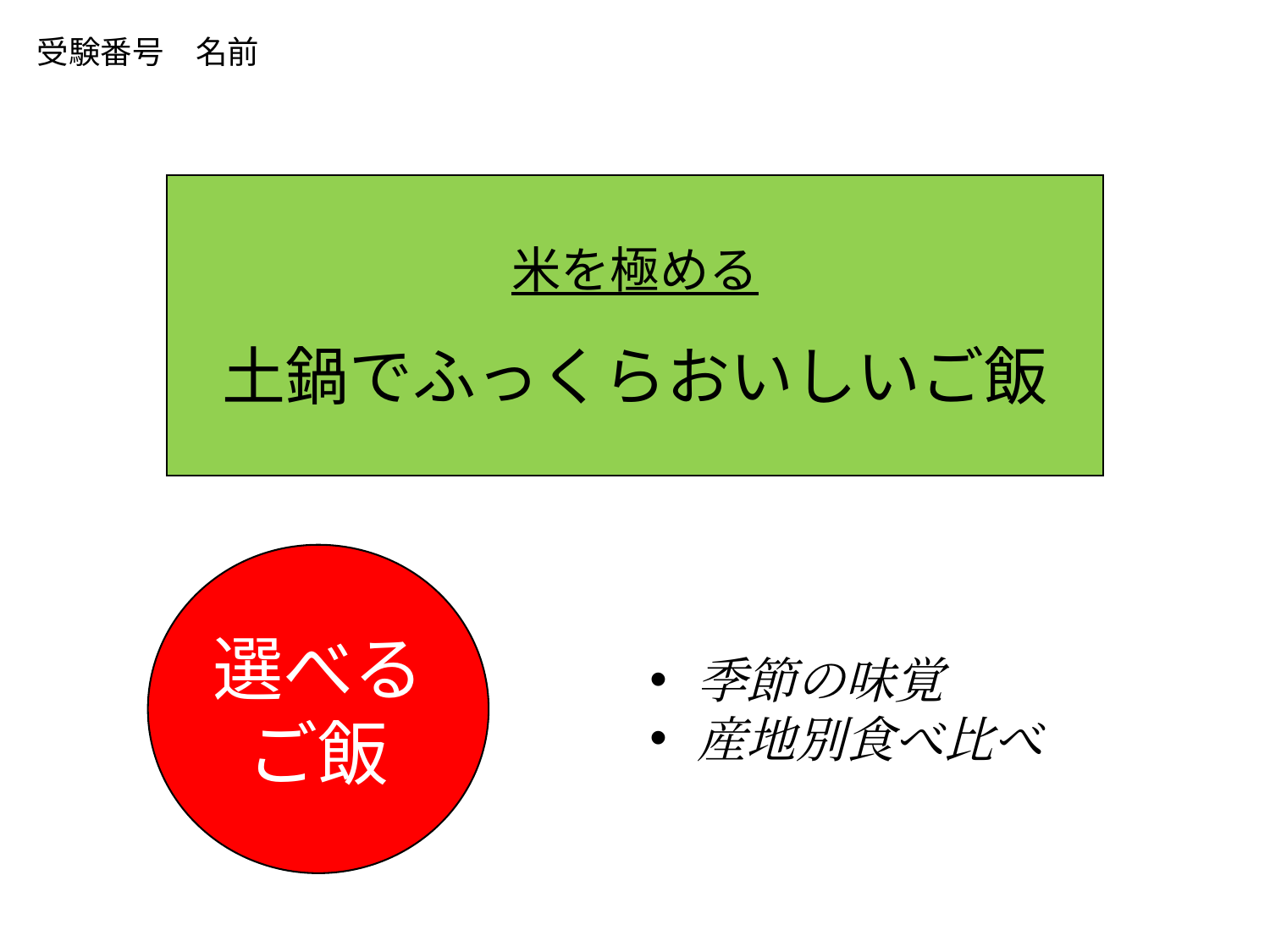

受験番号　名前
米を極める

土鍋でふっくらおいしいご飯
選べる
ご飯
季節の味覚
産地別食べ比べ